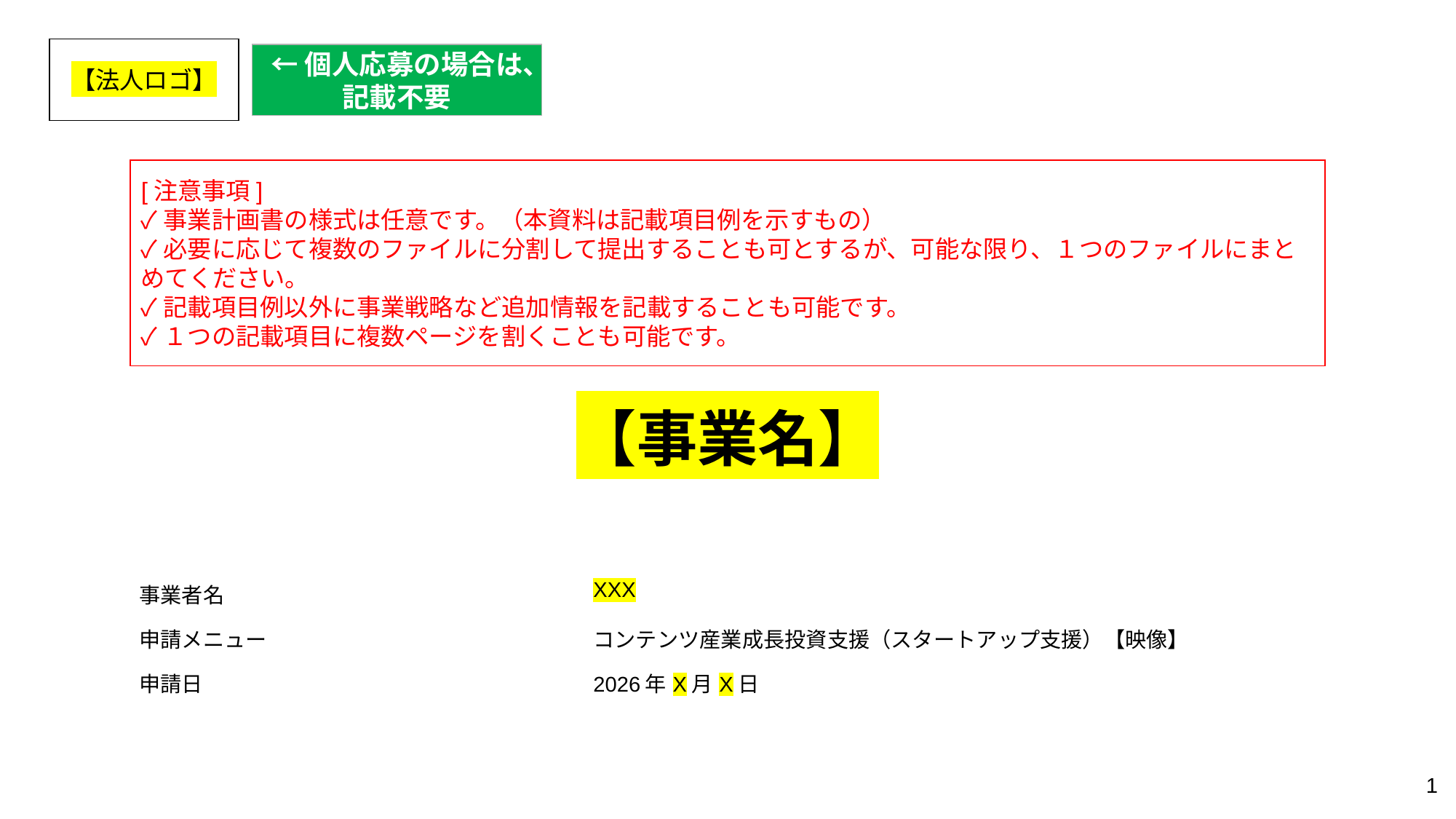

【法人ロゴ】
←個人応募の場合は、記載不要
[注意事項]
✓事業計画書の様式は任意です。（本資料は記載項目例を示すもの）
✓必要に応じて複数のファイルに分割して提出することも可とするが、可能な限り、１つのファイルにまとめてください。
✓記載項目例以外に事業戦略など追加情報を記載することも可能です。
✓１つの記載項目に複数ページを割くことも可能です。
# 【事業名】
| 事業者名 | XXX |
| --- | --- |
| 申請メニュー | コンテンツ産業成長投資支援（スタートアップ支援）【映像】 |
| 申請日 | 2026年X月X日 |
1